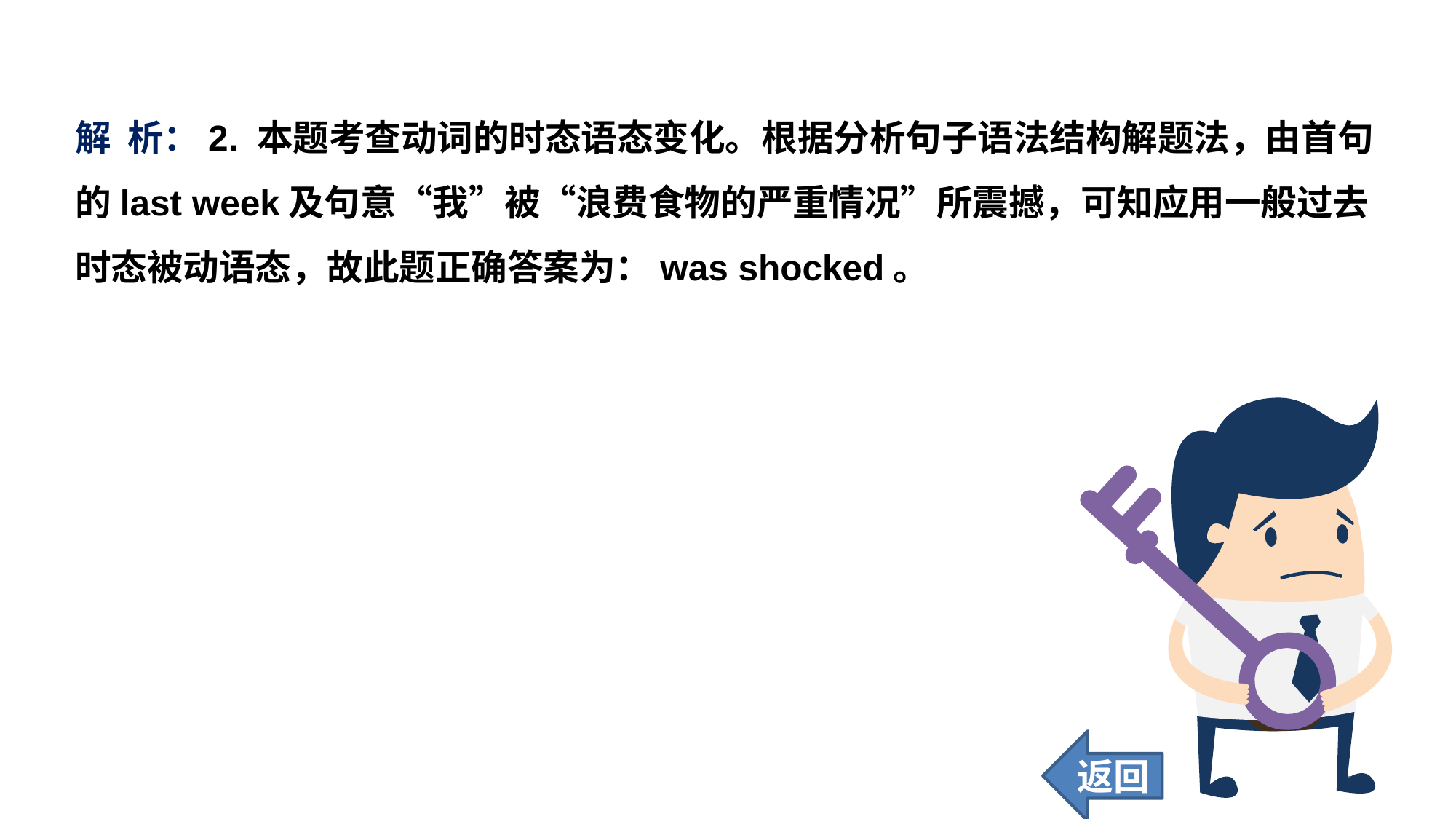

解  析：2. 本题考查动词的时态语态变化。根据分析句子语法结构解题法，由首句的last week及句意“我”被“浪费食物的严重情况”所震撼，可知应用一般过去时态被动语态，故此题正确答案为：was shocked。

返回
125